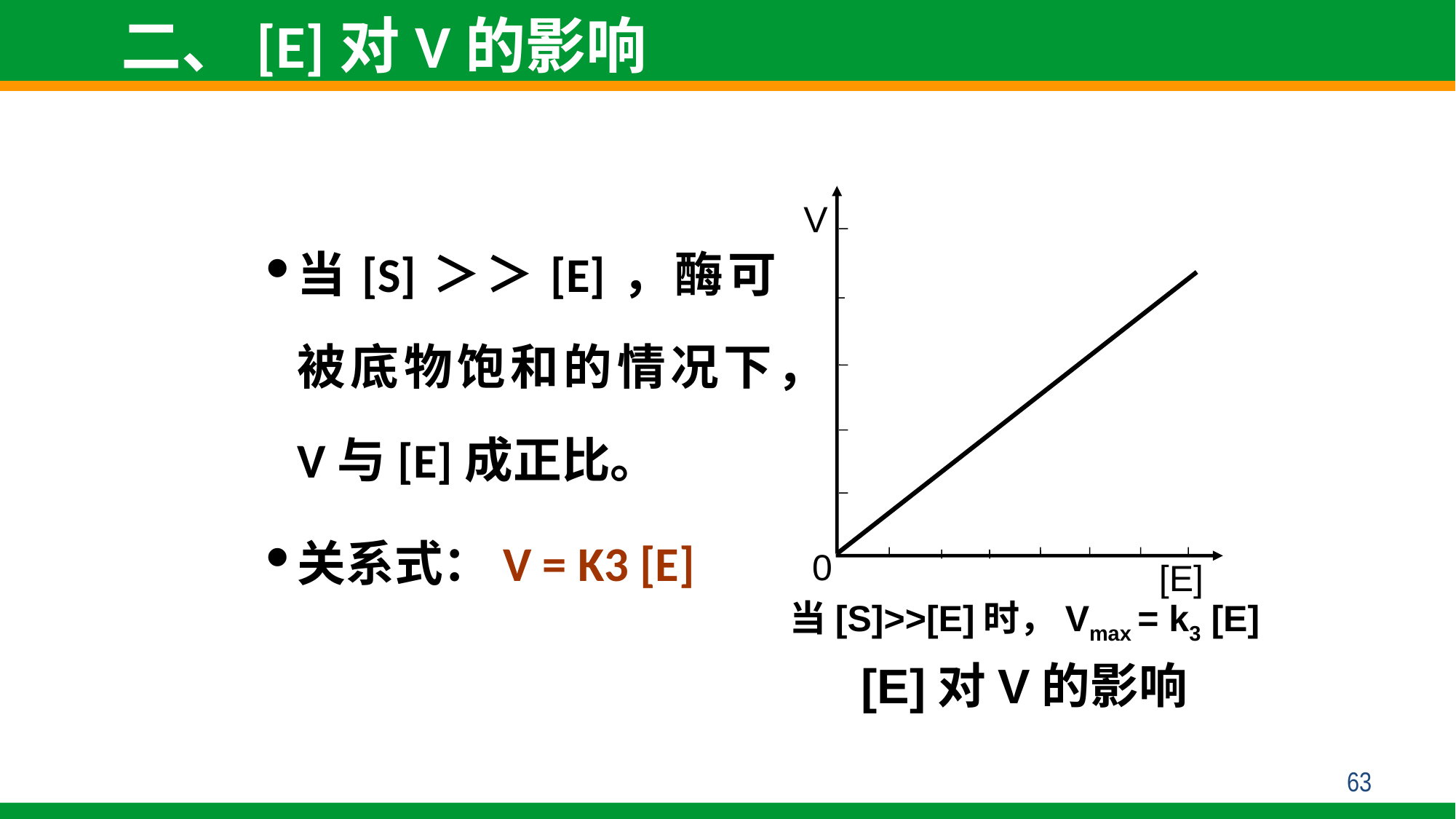

# 二、[E]对V的影响

V

0
当[S]＞＞[E]，酶可被底物饱和的情况下，V与[E]成正比。
关系式：V = K3 [E]

[E]

当[S]>>[E]时，Vmax = k3 [E]
[E]对V的影响
63